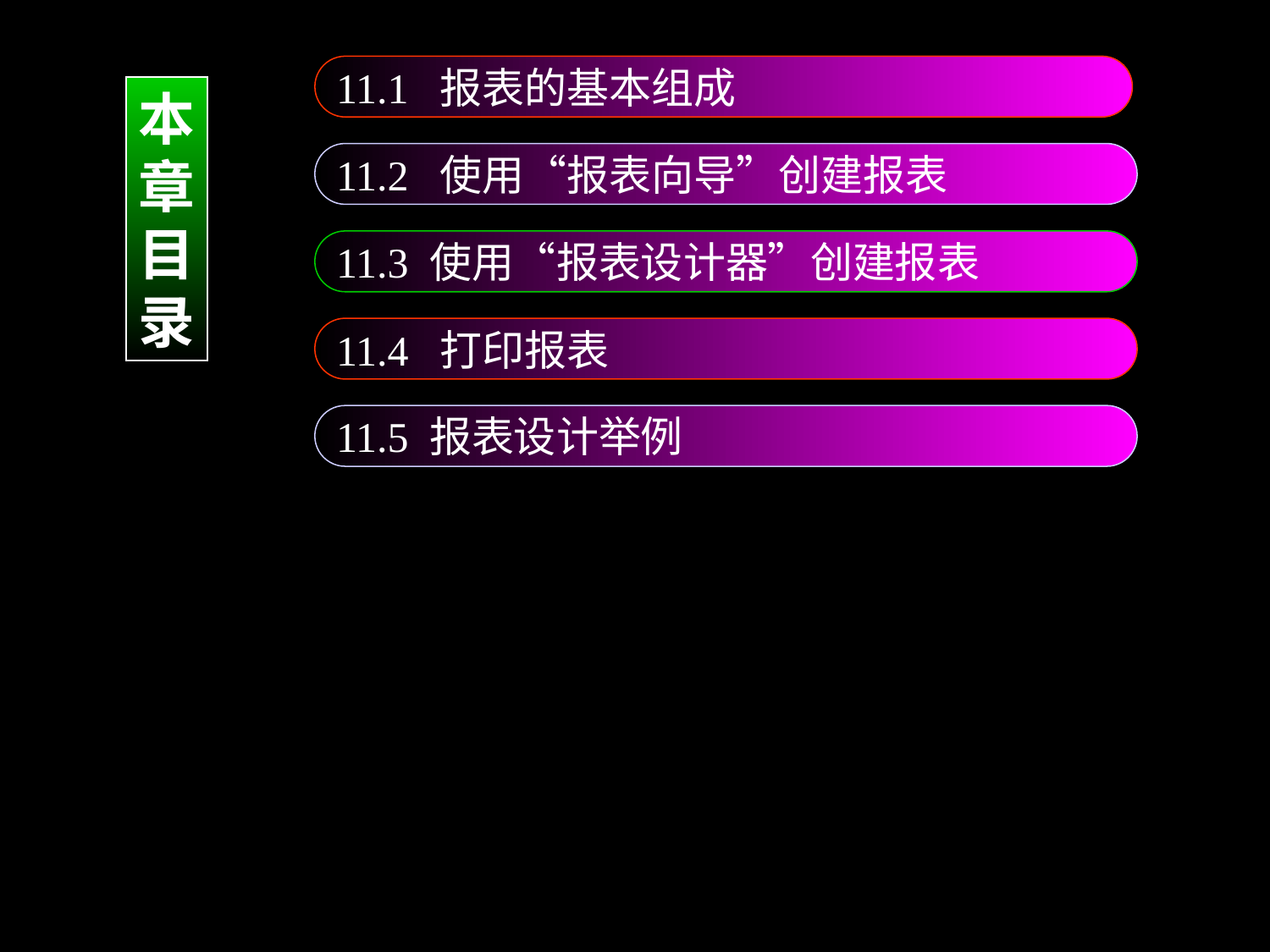

11.1  报表的基本组成
本
章
目
录
11.2  使用“报表向导”创建报表
11.3 使用“报表设计器”创建报表
11.4  打印报表
11.5 报表设计举例